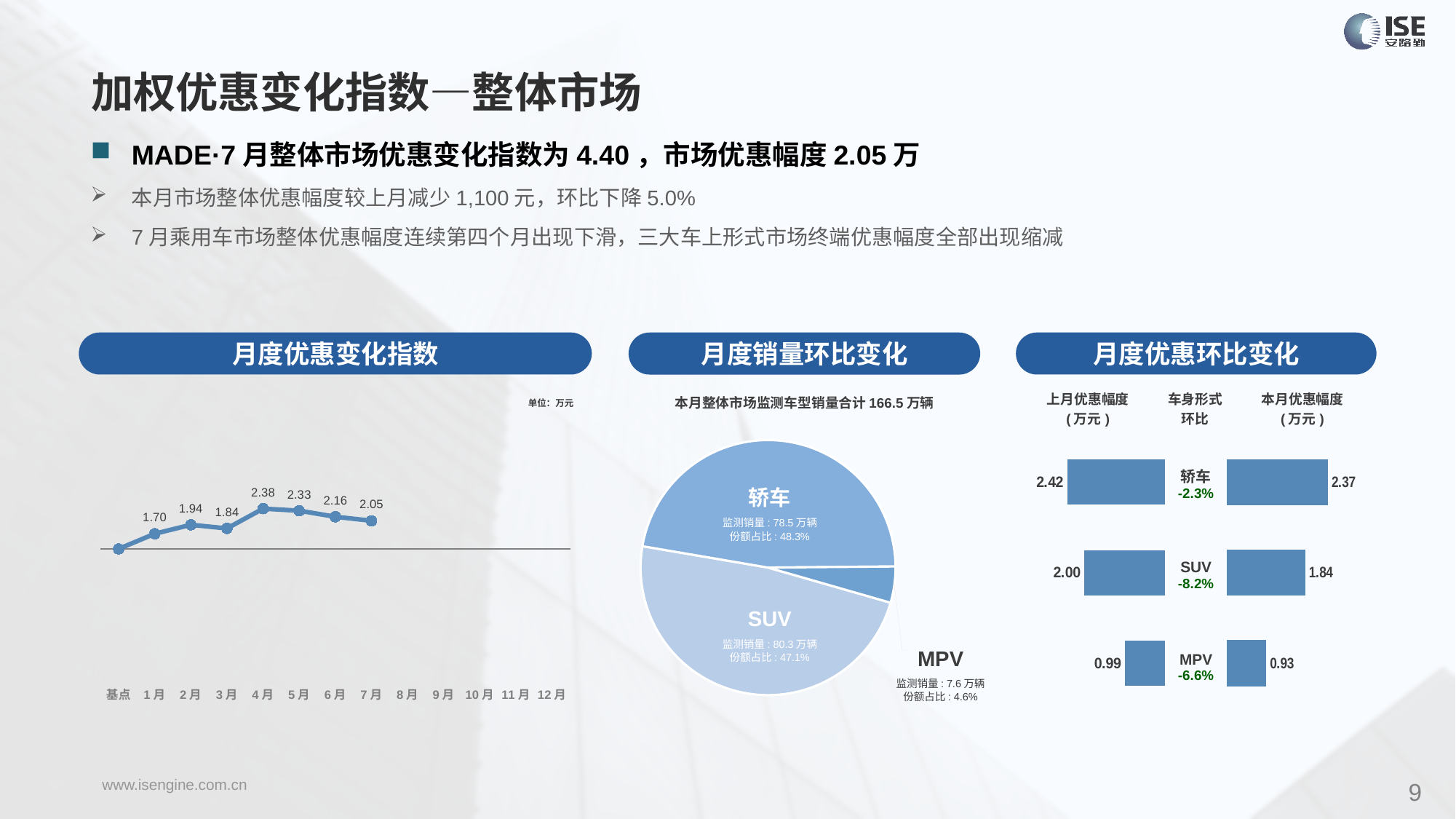

加权优惠变化指数—整体市场
MADE·7月整体市场优惠变化指数为4.40，市场优惠幅度2.05万
本月市场整体优惠幅度较上月减少1,100元，环比下降5.0%
7月乘用车市场整体优惠幅度连续第四个月出现下滑，三大车上形式市场终端优惠幅度全部出现缩减
月度优惠变化指数

月度优惠环比变化

月度销量环比变化

### Chart

| Category | Y2023 |
|---|---|
| 基点 | 0.0 |
| 1月 | 2.37 |
| 2月 | 3.77 |
| 3月 | 3.2 |
| 4月 | 6.29 |
| 5月 | 5.97 |
| 6月 | 5.02 |
| 7月 | 4.4 |
| 8月 | None |
| 9月 | None |
| 10月 | None |
| 11月 | None |
| 12月 | None |
本月整体市场监测车型销量合计166.5万辆
| 上月优惠幅度 (万元) | 车身形式 环比 | 本月优惠幅度 (万元) |
| --- | --- | --- |
单位：万元

### Chart

| Category | 车身市场 |
|---|---|
| 轿车 | 803185.0 |
| SUV | 785339.0 |
| MPV | 76282.0 |
| 轿车 -2.3% |
| --- |
| SUV -8.2% |
| MPV -6.6% |

### Chart

| Category | 成交均价 |
|---|---|
| 轿车 | 2.42 |
| SUV | 2.0 |
| MPV | 0.99 |

### Chart

| Category | 成交均价 |
|---|---|
| 轿车 | 2.368864498465494 |
| SUV | 1.8400542203224213 |
| MPV | 0.9281970576587529 |
轿车
监测销量: 78.5万辆
份额占比: 48.3%
SUV
监测销量: 80.3万辆
份额占比: 47.1%
MPV
监测销量: 7.6万辆
份额占比: 4.6%
9